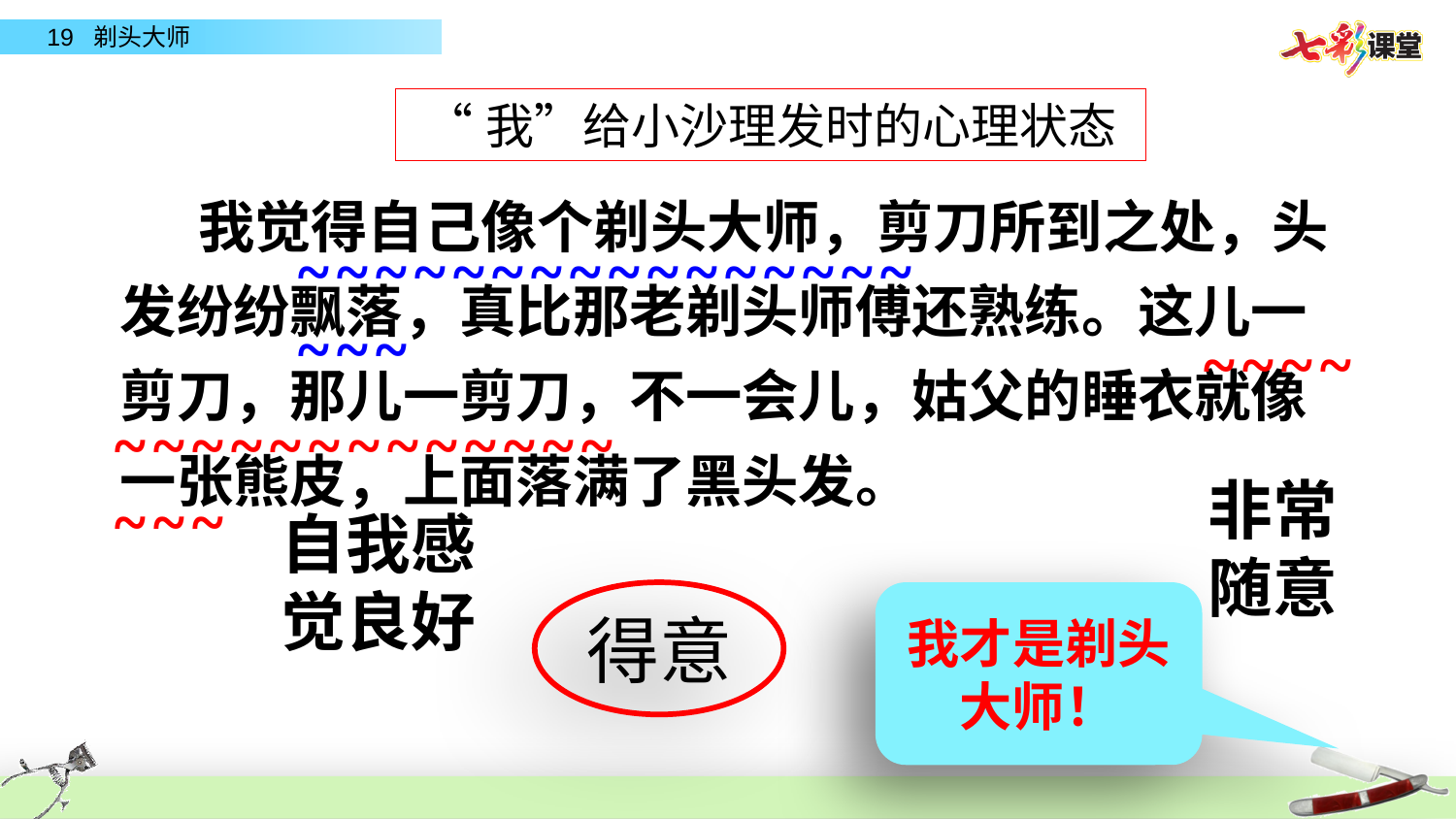

“我”给小沙理发时的心理状态
     我觉得自己像个剃头大师，剪刀所到之处，头发纷纷飘落，真比那老剃头师傅还熟练。这儿一剪刀，那儿一剪刀，不一会儿，姑父的睡衣就像一张熊皮，上面落满了黑头发。
~~~~~~~~~~~~~~~~~~~
~~~~
~~~~~~~~~~~~~~~~
非常随意
自我感觉良好
得意
我才是剃头大师！